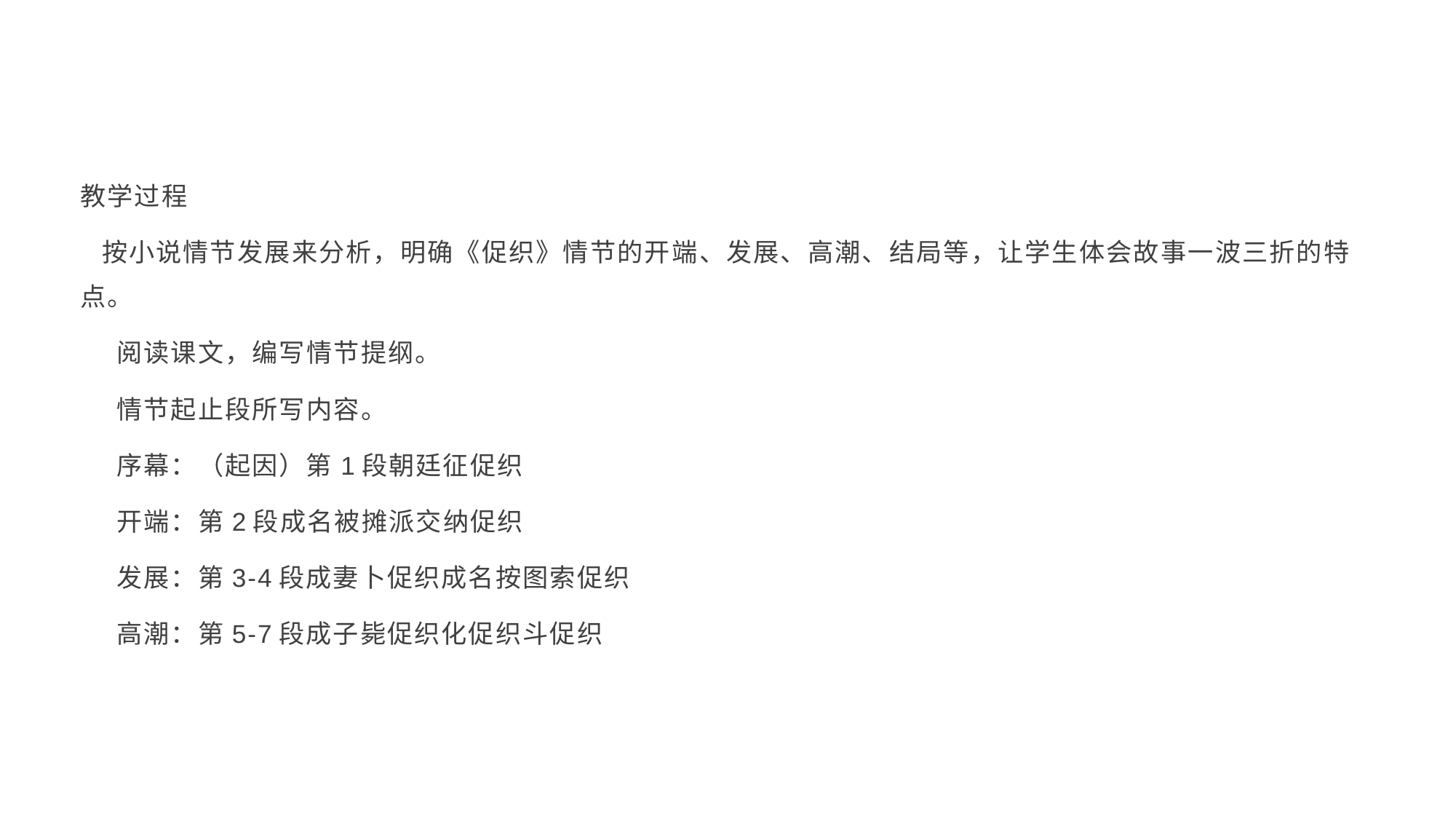

教学过程
  按小说情节发展来分析，明确《促织》情节的开端、发展、高潮、结局等，让学生体会故事一波三折的特点。
    阅读课文，编写情节提纲。
    情节起止段所写内容。
    序幕：（起因）第1段朝廷征促织
    开端：第2段成名被摊派交纳促织
    发展：第3-4段成妻卜促织成名按图索促织
    高潮：第5-7段成子毙促织化促织斗促织